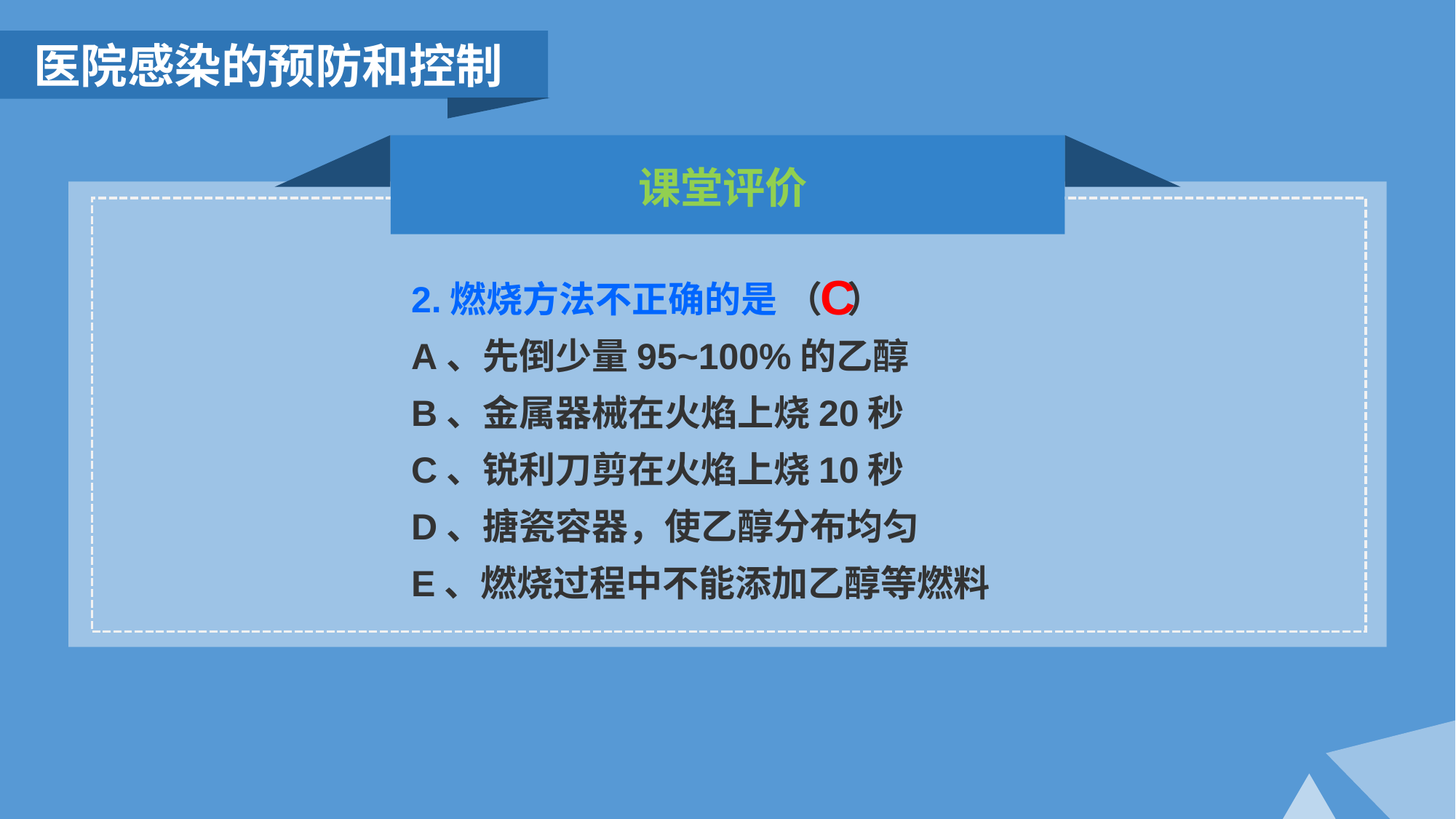

医院感染的预防和控制

课堂评价

C
2.燃烧方法不正确的是 （   ）
A、先倒少量95~100%的乙醇
B、金属器械在火焰上烧20秒
C、锐利刀剪在火焰上烧10秒
D、搪瓷容器，使乙醇分布均匀
E、燃烧过程中不能添加乙醇等燃料